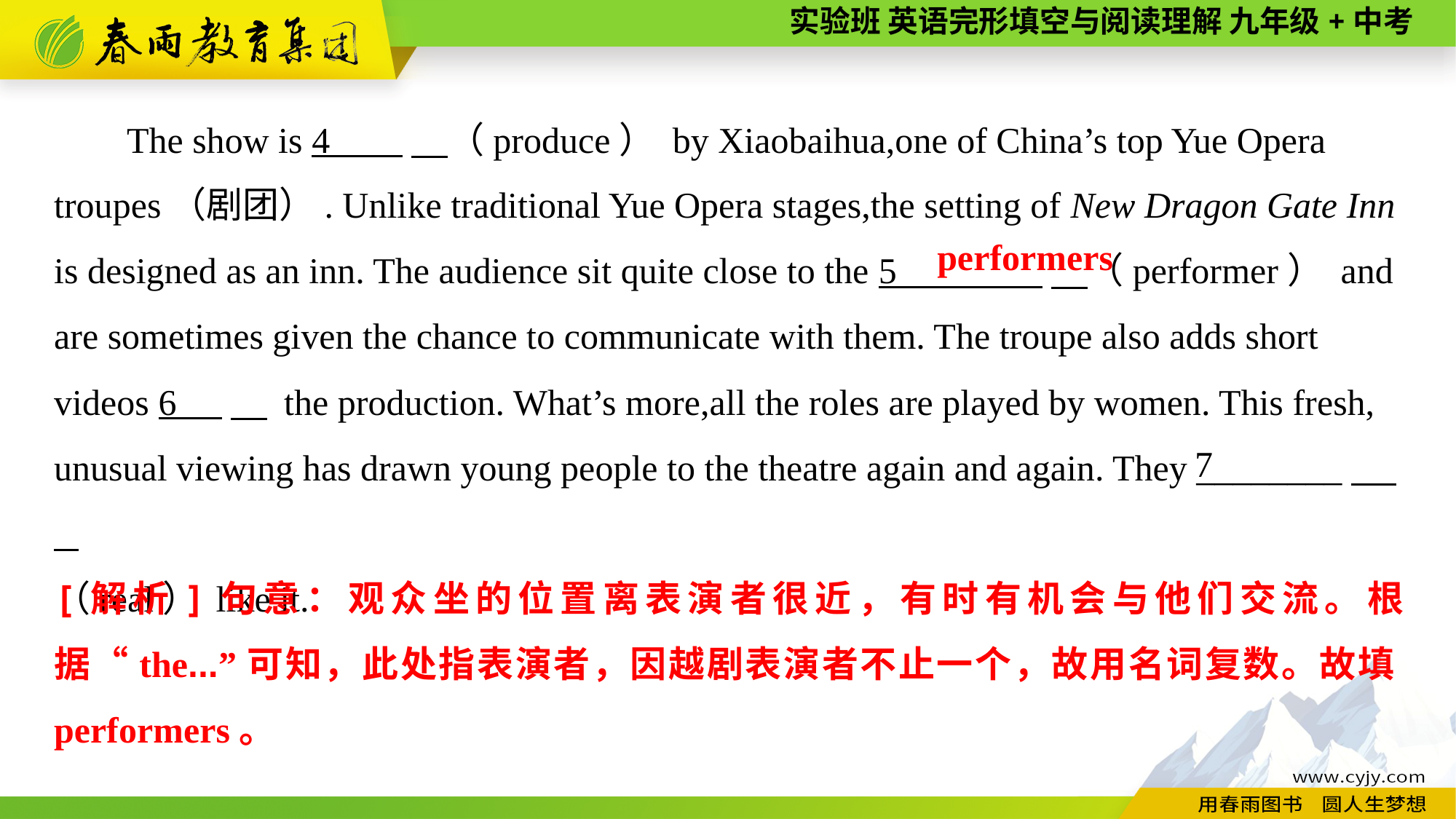

The show is 4        　（produce） by Xiaobaihua,one of China’s top Yue Opera troupes（剧团）. Unlike traditional Yue Opera stages,the setting of New Dragon Gate Inn is designed as an inn. The audience sit quite close to the 5                　（performer） and are sometimes given the chance to communicate with them. The troupe also adds short videos 6     　 the production. What’s more,all the roles are played by women. This fresh,
unusual viewing has drawn young people to the theatre again and again. They ________
（real） like it.
performers
7
[解析]句意：观众坐的位置离表演者很近，有时有机会与他们交流。根据“the...”可知，此处指表演者，因越剧表演者不止一个，故用名词复数。故填performers。